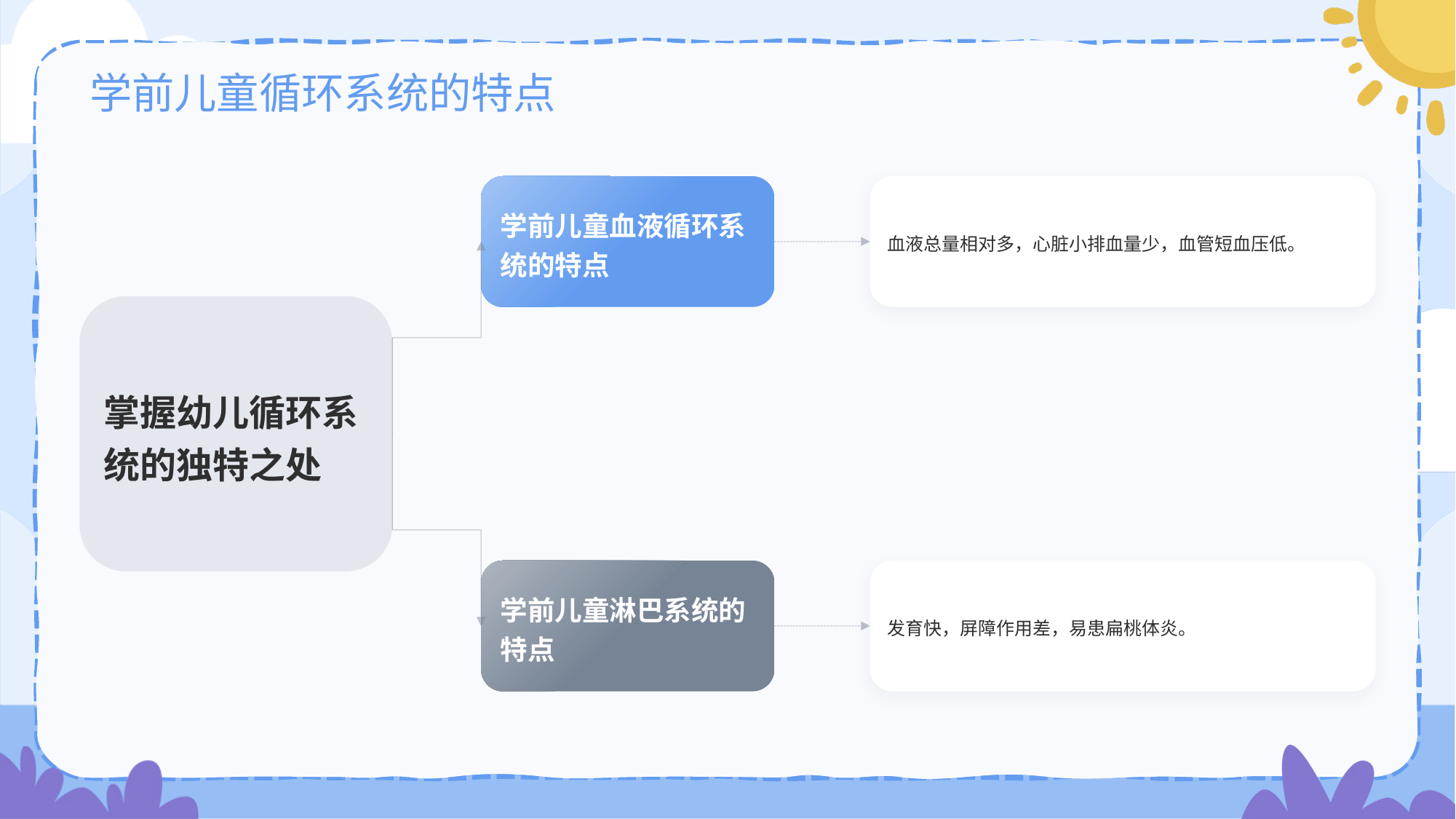

# 学前儿童循环系统的特点
学前儿童血液循环系统的特点
血液总量相对多，心脏小排血量少，血管短血压低。
掌握幼儿循环系统的独特之处
学前儿童淋巴系统的特点
发育快，屏障作用差，易患扁桃体炎。